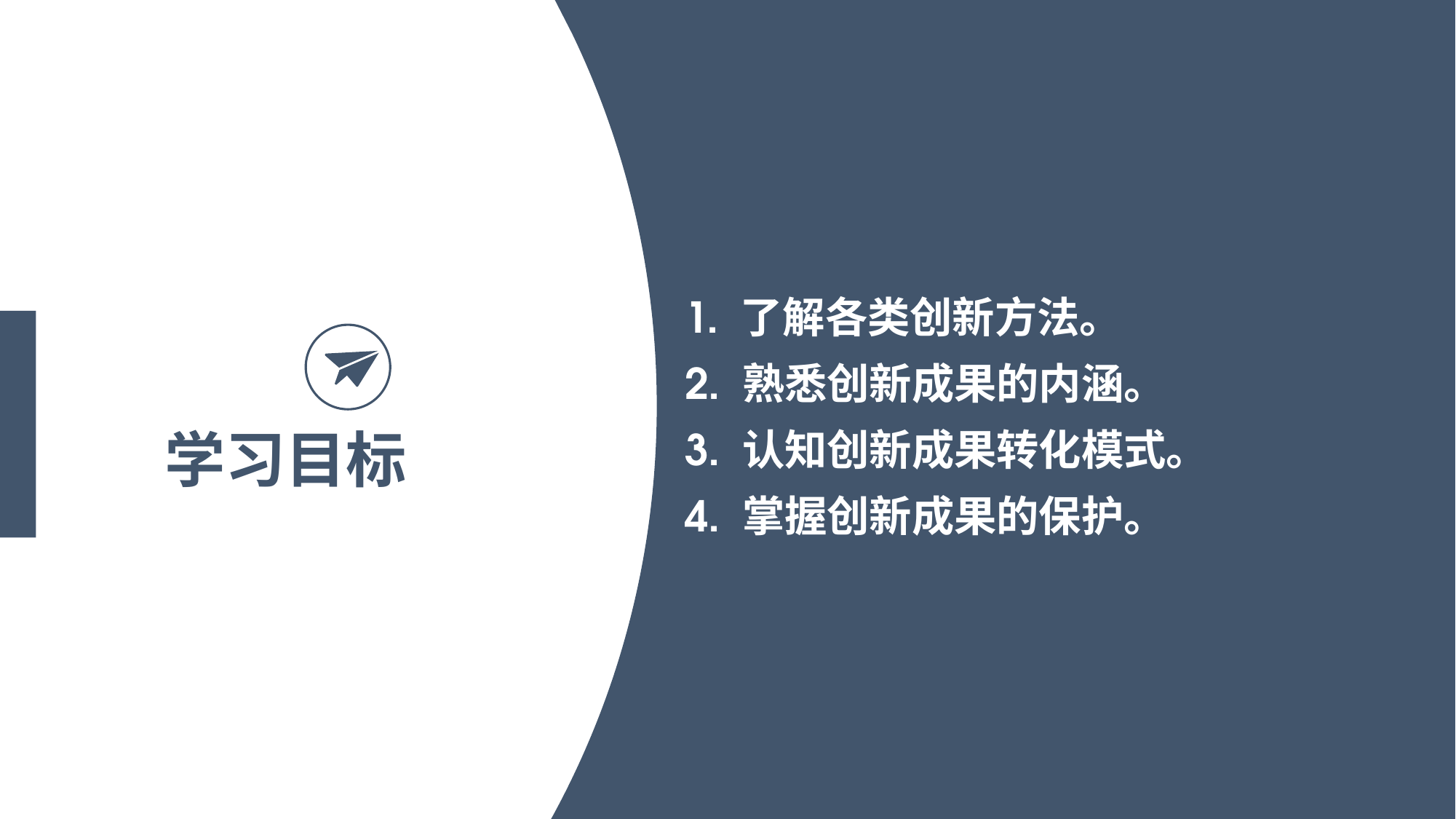

1. 了解各类创新方法。
2. 熟悉创新成果的内涵。
3. 认知创新成果转化模式。
4. 掌握创新成果的保护。

学习目标